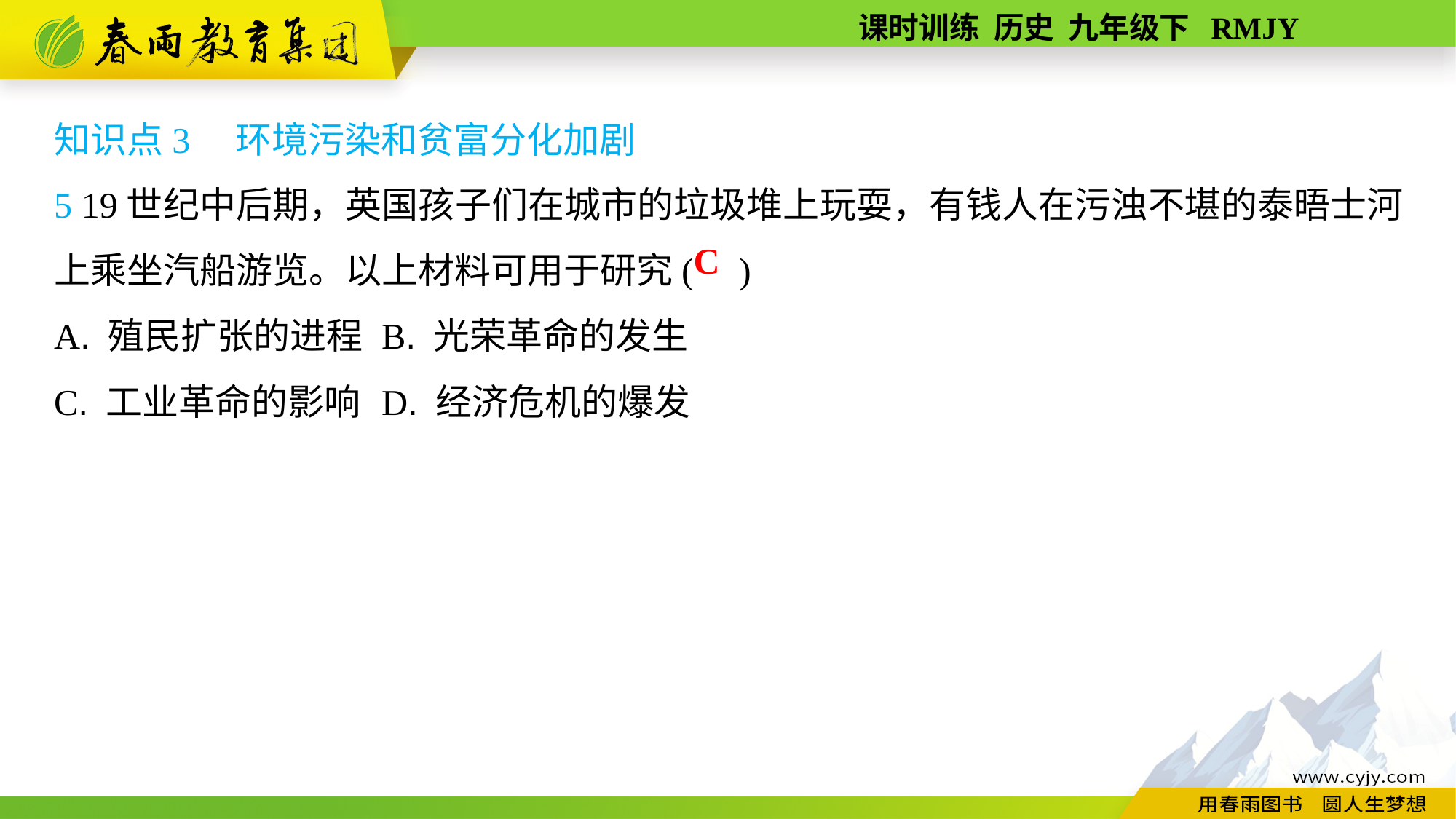

知识点3　环境污染和贫富分化加剧
5 19世纪中后期，英国孩子们在城市的垃圾堆上玩耍，有钱人在污浊不堪的泰晤士河上乘坐汽船游览。以上材料可用于研究(     )
A. 殖民扩张的进程	B. 光荣革命的发生
C. 工业革命的影响	D. 经济危机的爆发
C